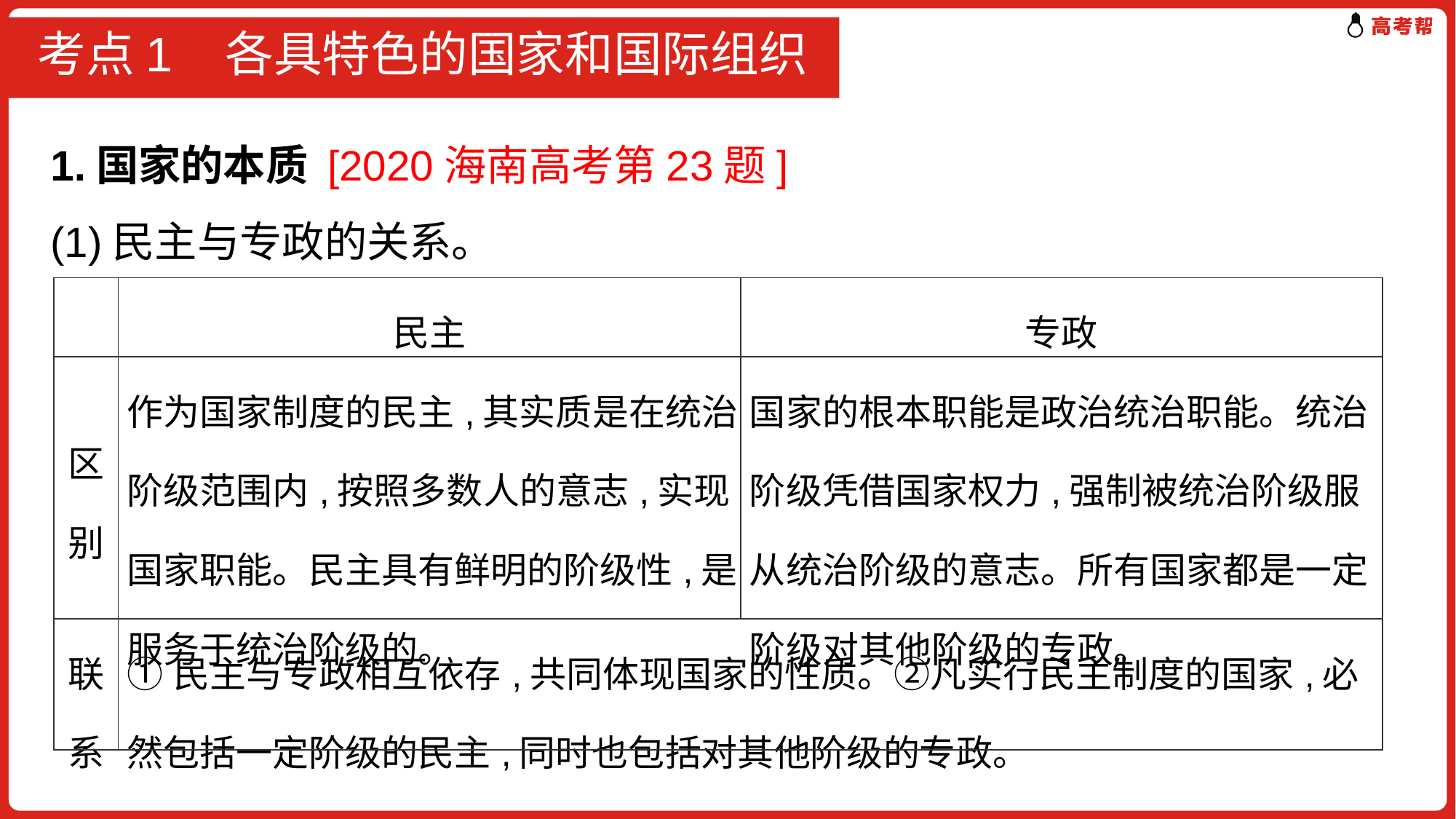

# 考点1   各具特色的国家和国际组织
1.国家的本质 [2020海南高考第23题]
(1)民主与专政的关系。
|  | 民主 | 专政 |
| --- | --- | --- |
| 区别 | 作为国家制度的民主,其实质是在统治阶级范围内,按照多数人的意志,实现国家职能。民主具有鲜明的阶级性,是服务于统治阶级的。 | 国家的根本职能是政治统治职能。统治阶级凭借国家权力,强制被统治阶级服从统治阶级的意志。所有国家都是一定阶级对其他阶级的专政。 |
| 联系 | ①民主与专政相互依存,共同体现国家的性质。②凡实行民主制度的国家,必然包括一定阶级的民主,同时也包括对其他阶级的专政。 |  |